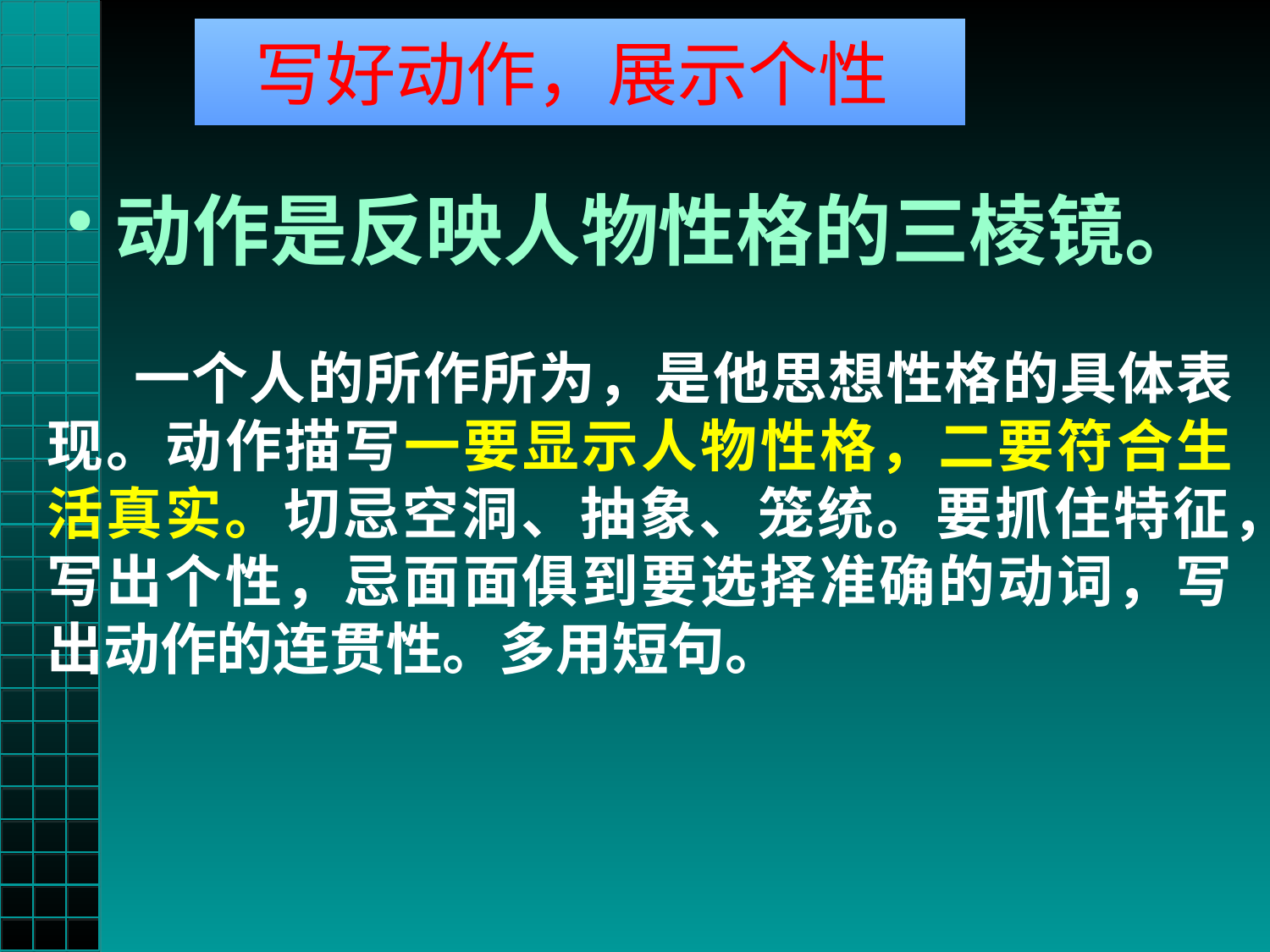

写好动作，展示个性
动作是反映人物性格的三棱镜。
     一个人的所作所为，是他思想性格的具体表现。动作描写一要显示人物性格，二要符合生活真实。切忌空洞、抽象、笼统。要抓住特征，写出个性，忌面面俱到要选择准确的动词，写出动作的连贯性。多用短句。